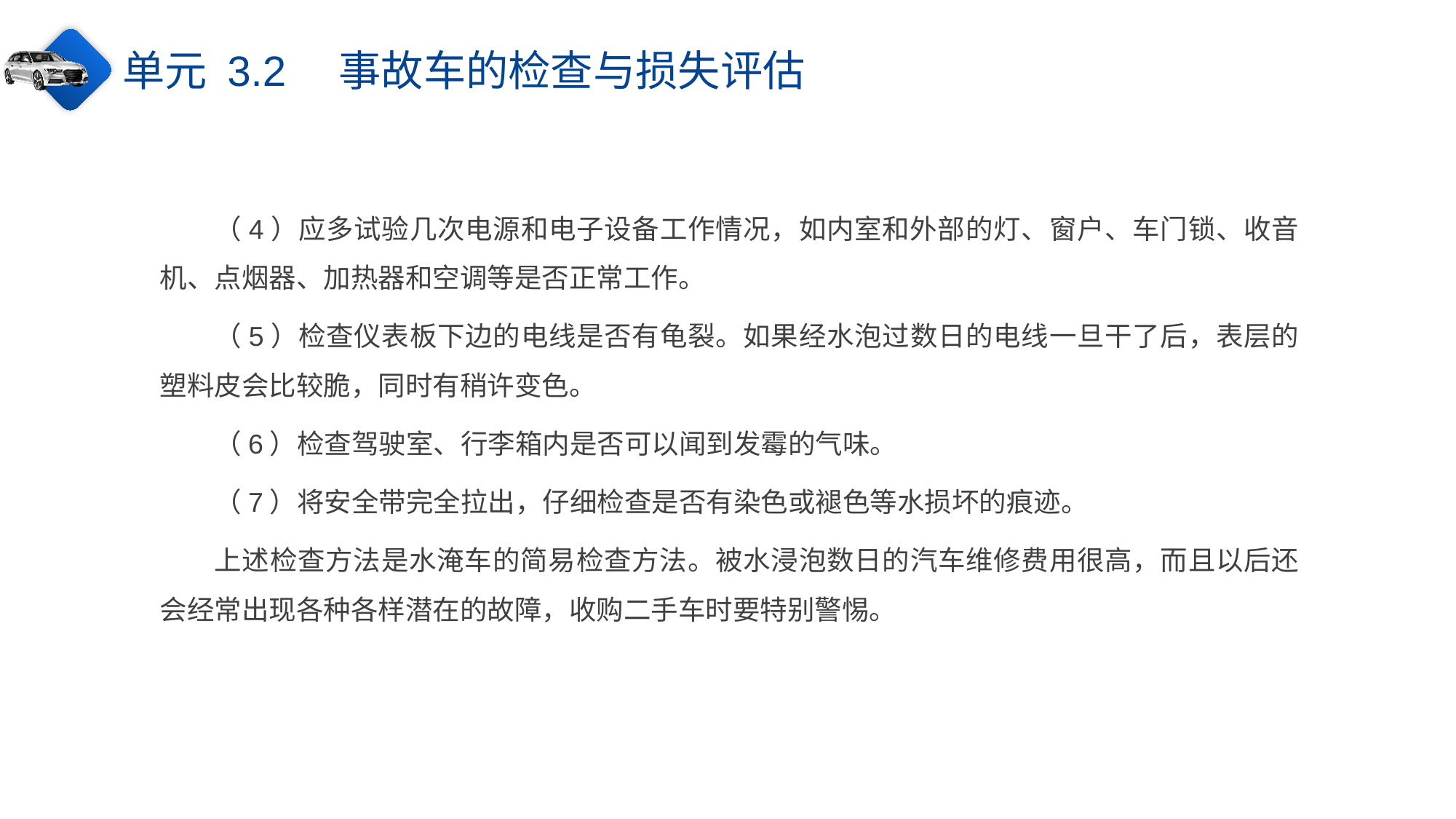

单元 3.2　事故车的检查与损失评估
（4）应多试验几次电源和电子设备工作情况，如内室和外部的灯、窗户、车门锁、收音机、点烟器、加热器和空调等是否正常工作。
（5）检查仪表板下边的电线是否有龟裂。如果经水泡过数日的电线一旦干了后，表层的塑料皮会比较脆，同时有稍许变色。
（6）检查驾驶室、行李箱内是否可以闻到发霉的气味。
（7）将安全带完全拉出，仔细检查是否有染色或褪色等水损坏的痕迹。
上述检查方法是水淹车的简易检查方法。被水浸泡数日的汽车维修费用很高，而且以后还会经常出现各种各样潜在的故障，收购二手车时要特别警惕。